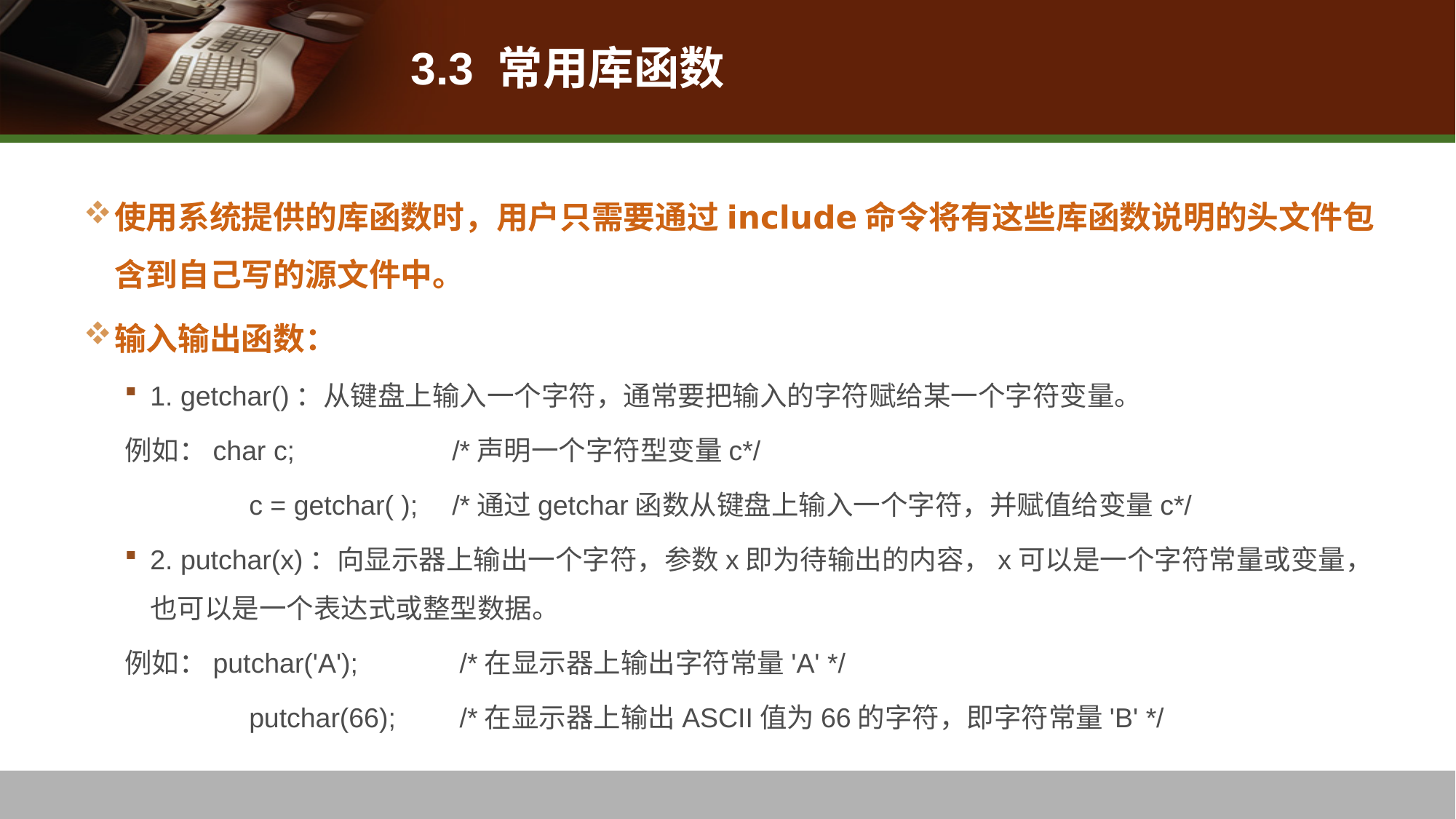

# 3.3 常用库函数
使用系统提供的库函数时，用户只需要通过include命令将有这些库函数说明的头文件包含到自己写的源文件中。
输入输出函数：
1. getchar()：从键盘上输入一个字符，通常要把输入的字符赋给某一个字符变量。
例如：char c; 		/*声明一个字符型变量c*/
	  c = getchar( );	/*通过getchar函数从键盘上输入一个字符，并赋值给变量c*/
2. putchar(x)：向显示器上输出一个字符，参数x即为待输出的内容，x可以是一个字符常量或变量，也可以是一个表达式或整型数据。
例如：putchar('A');	 /*在显示器上输出字符常量'A' */
	  putchar(66);	 /*在显示器上输出ASCII值为66的字符，即字符常量'B' */